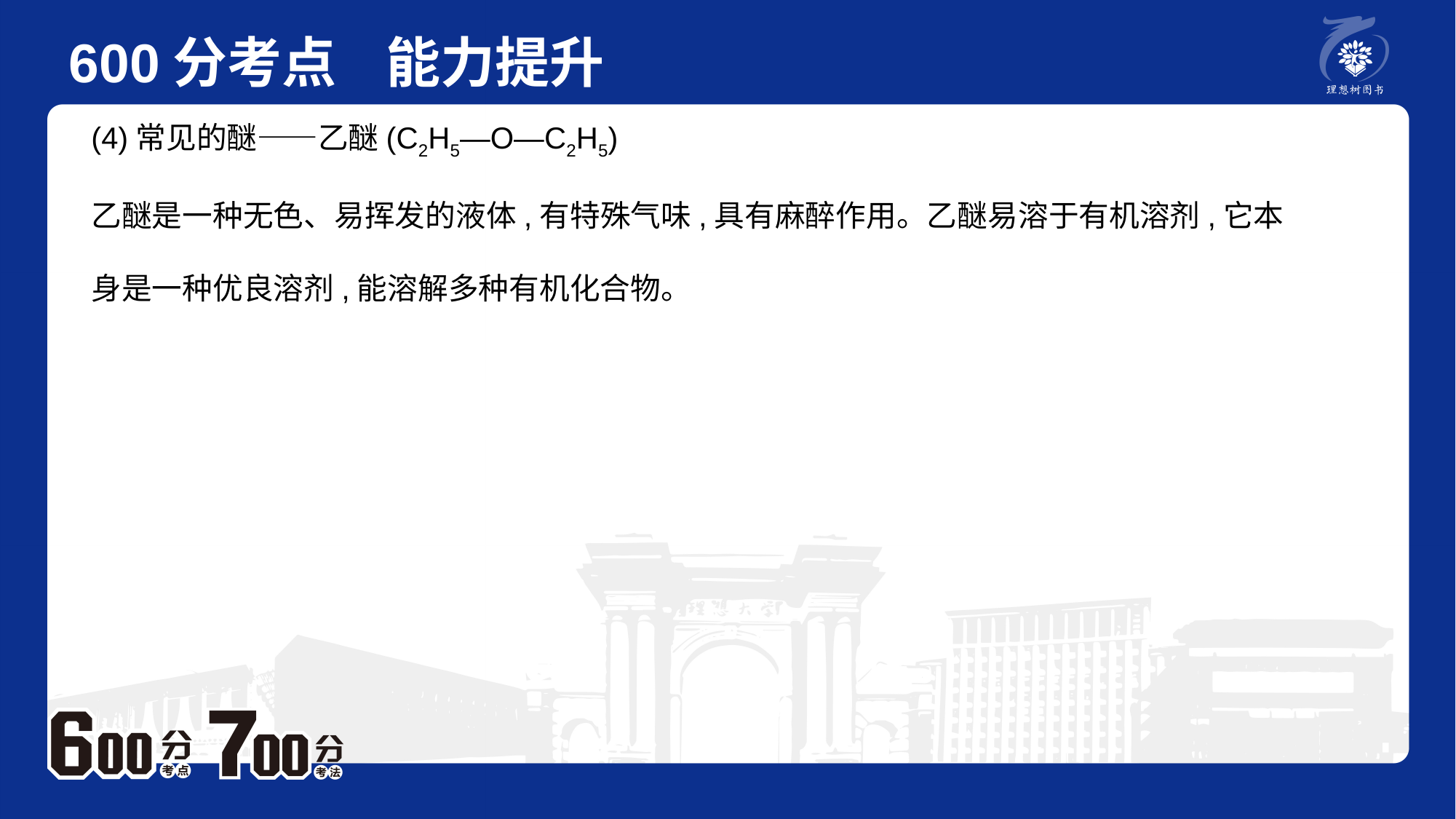

600分考点    能力提升
　               例题P2
(4)常见的醚——乙醚(C2H5—O—C2H5)乙醚是一种无色、易挥发的液体,有特殊气味,具有麻醉作用。乙醚易溶于有机溶剂,它本身是一种优良溶剂,能溶解多种有机化合物。